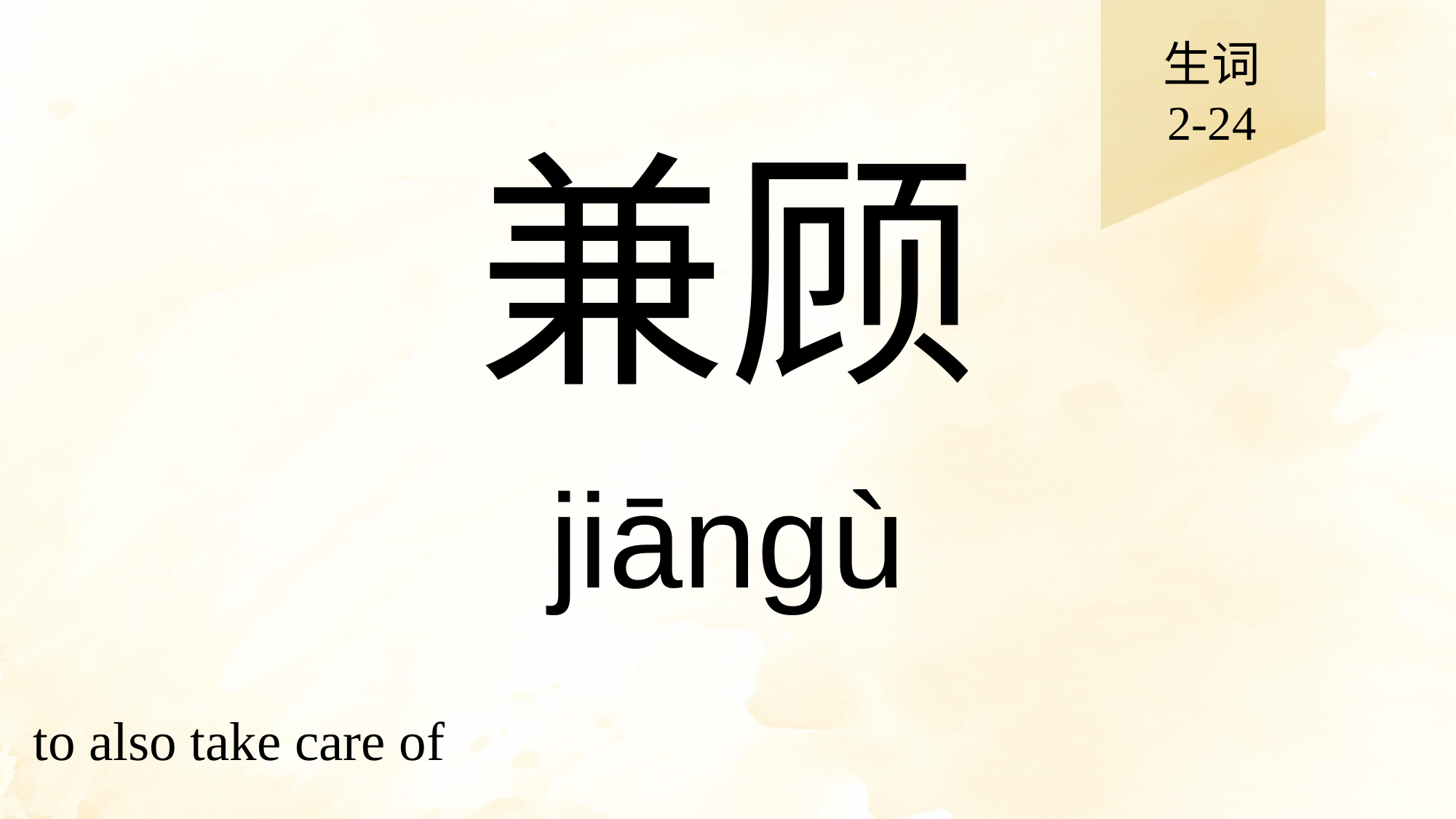

生词
2-24
# 兼顾
jiāngù
to also take care of